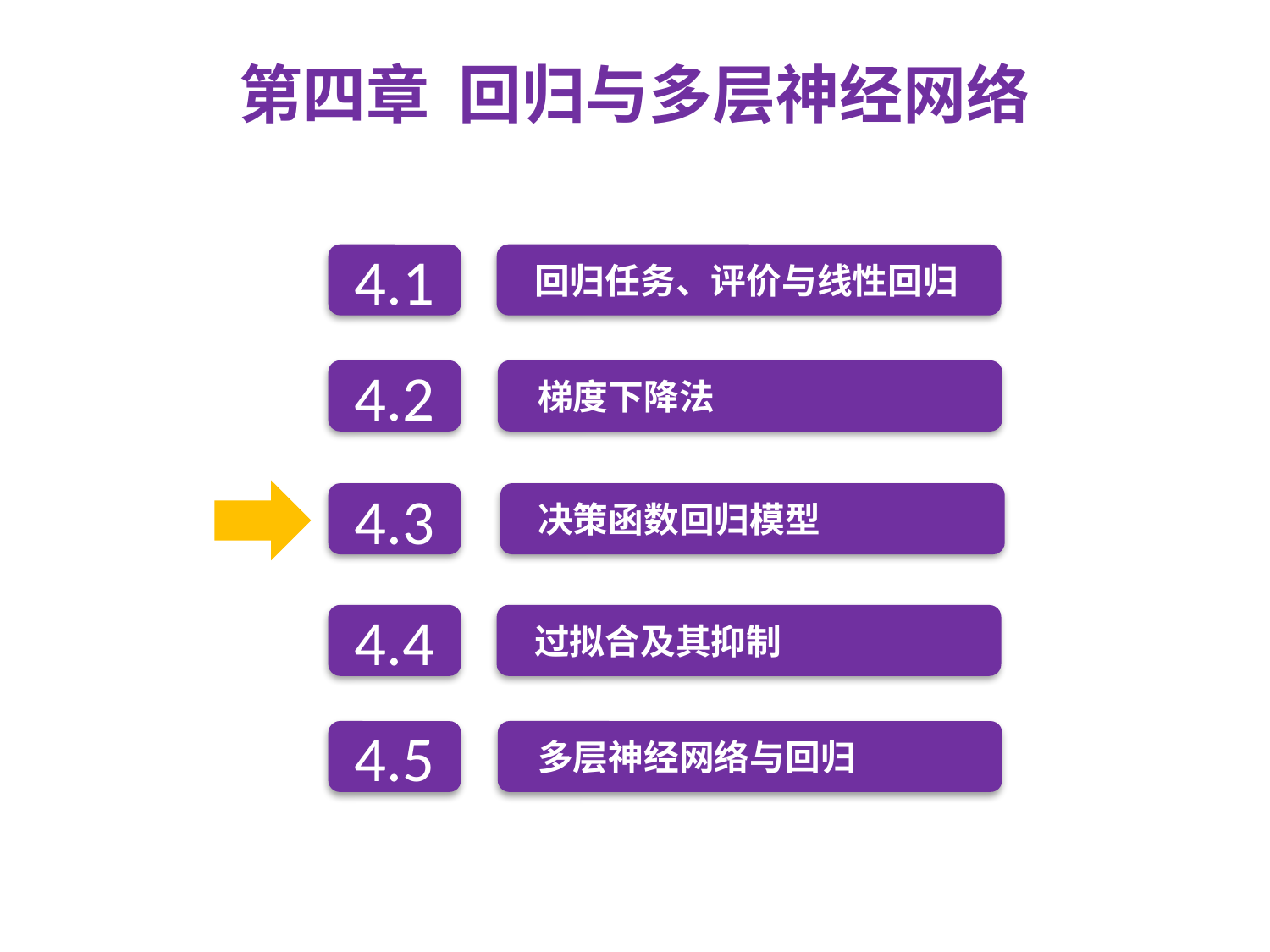

第四章  回归与多层神经网络

回归任务、评价与线性回归
4.1
4.2

梯度下降法

决策函数回归模型
4.3

过拟合及其抑制
4.4
4.5

多层神经网络与回归